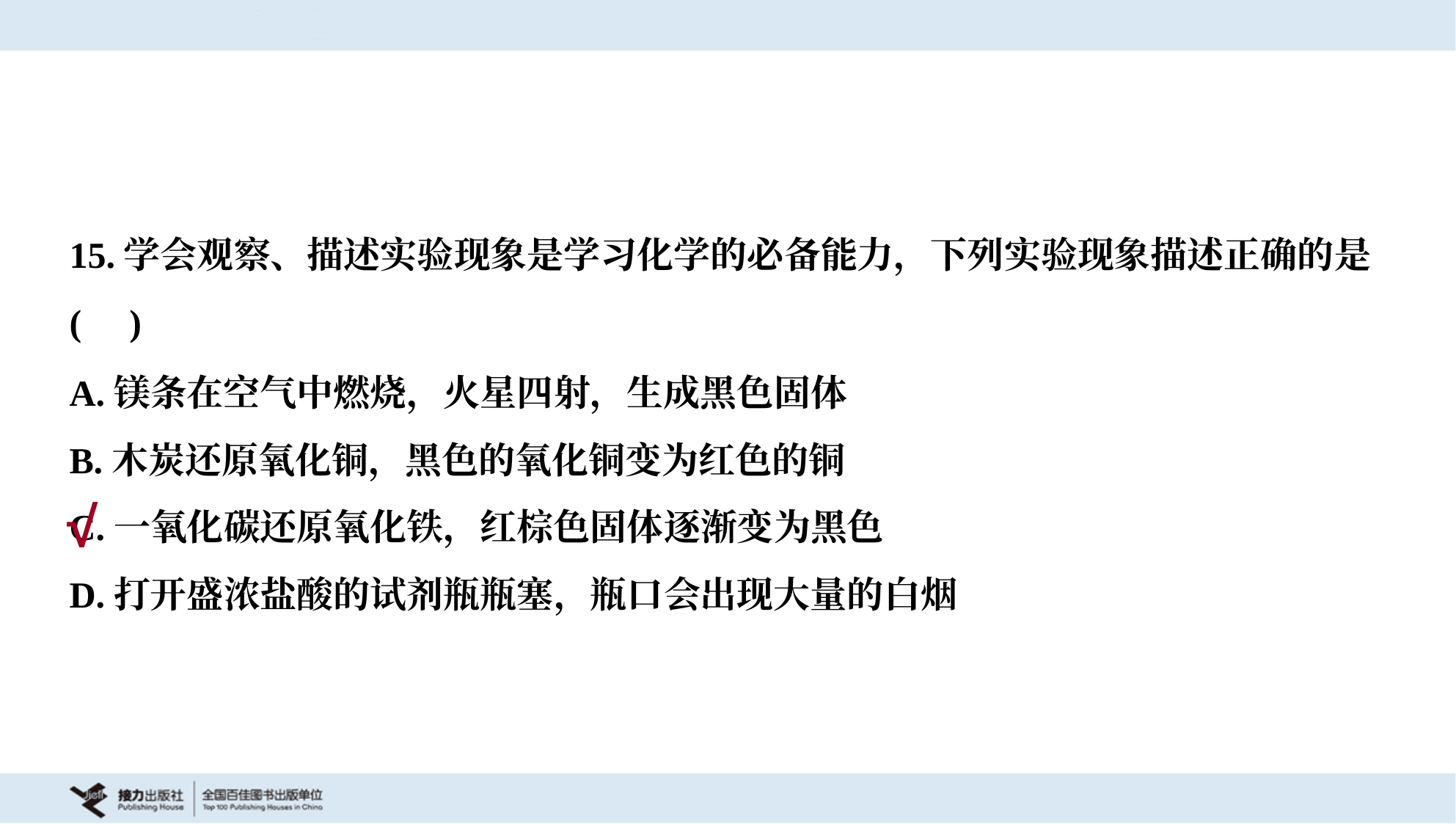

15.学会观察、描述实验现象是学习化学的必备能力，下列实验现象描述正确的是
(     )
A.镁条在空气中燃烧，火星四射，生成黑色固体
B.木炭还原氧化铜，黑色的氧化铜变为红色的铜
C.一氧化碳还原氧化铁，红棕色固体逐渐变为黑色
D.打开盛浓盐酸的试剂瓶瓶塞，瓶口会出现大量的白烟
√